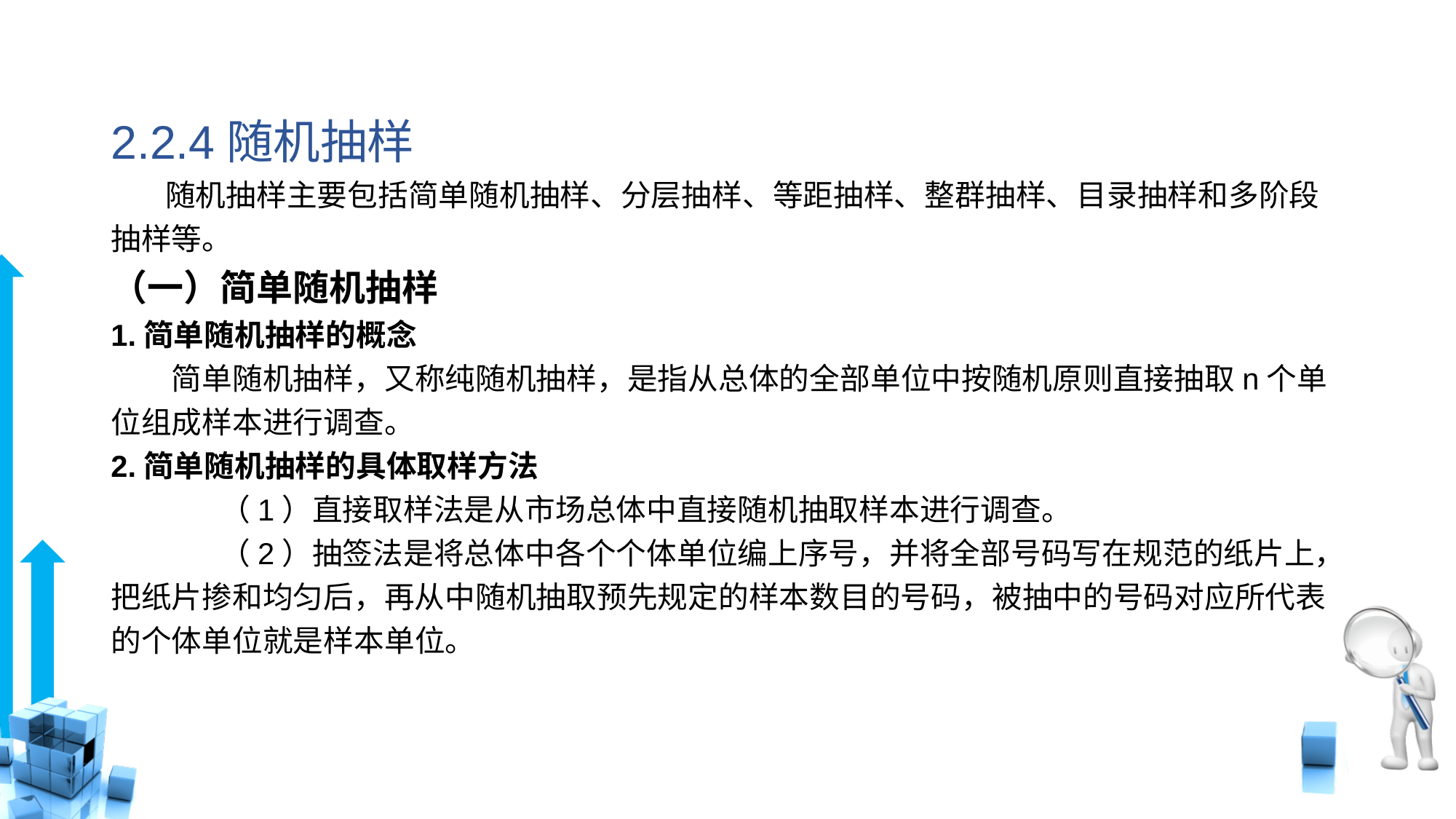

# 2.2.4随机抽样
       随机抽样主要包括简单随机抽样、分层抽样、等距抽样、整群抽样、目录抽样和多阶段抽样等。
（一）简单随机抽样
1.简单随机抽样的概念
　　简单随机抽样，又称纯随机抽样，是指从总体的全部单位中按随机原则直接抽取n个单位组成样本进行调查。
2.简单随机抽样的具体取样方法
	（1）直接取样法是从市场总体中直接随机抽取样本进行调查。
	（2）抽签法是将总体中各个个体单位编上序号，并将全部号码写在规范的纸片上，把纸片掺和均匀后，再从中随机抽取预先规定的样本数目的号码，被抽中的号码对应所代表的个体单位就是样本单位。